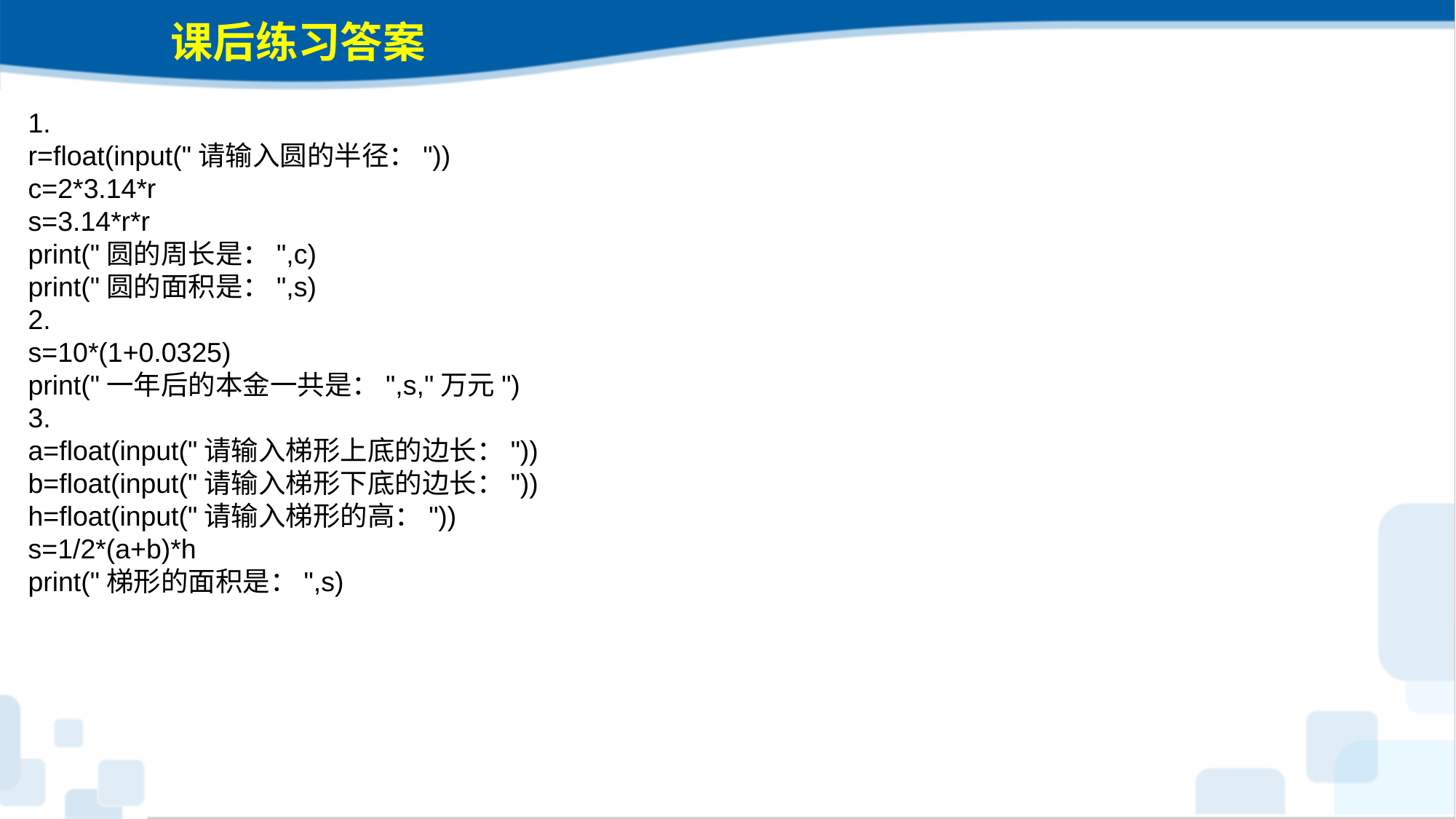

课后练习答案
1.
r=float(input("请输入圆的半径："))
c=2*3.14*r
s=3.14*r*r
print("圆的周长是：",c)
print("圆的面积是：",s)
2.
s=10*(1+0.0325)
print("一年后的本金一共是：",s,"万元")
3.
a=float(input("请输入梯形上底的边长："))
b=float(input("请输入梯形下底的边长："))
h=float(input("请输入梯形的高："))
s=1/2*(a+b)*h
print("梯形的面积是：",s)